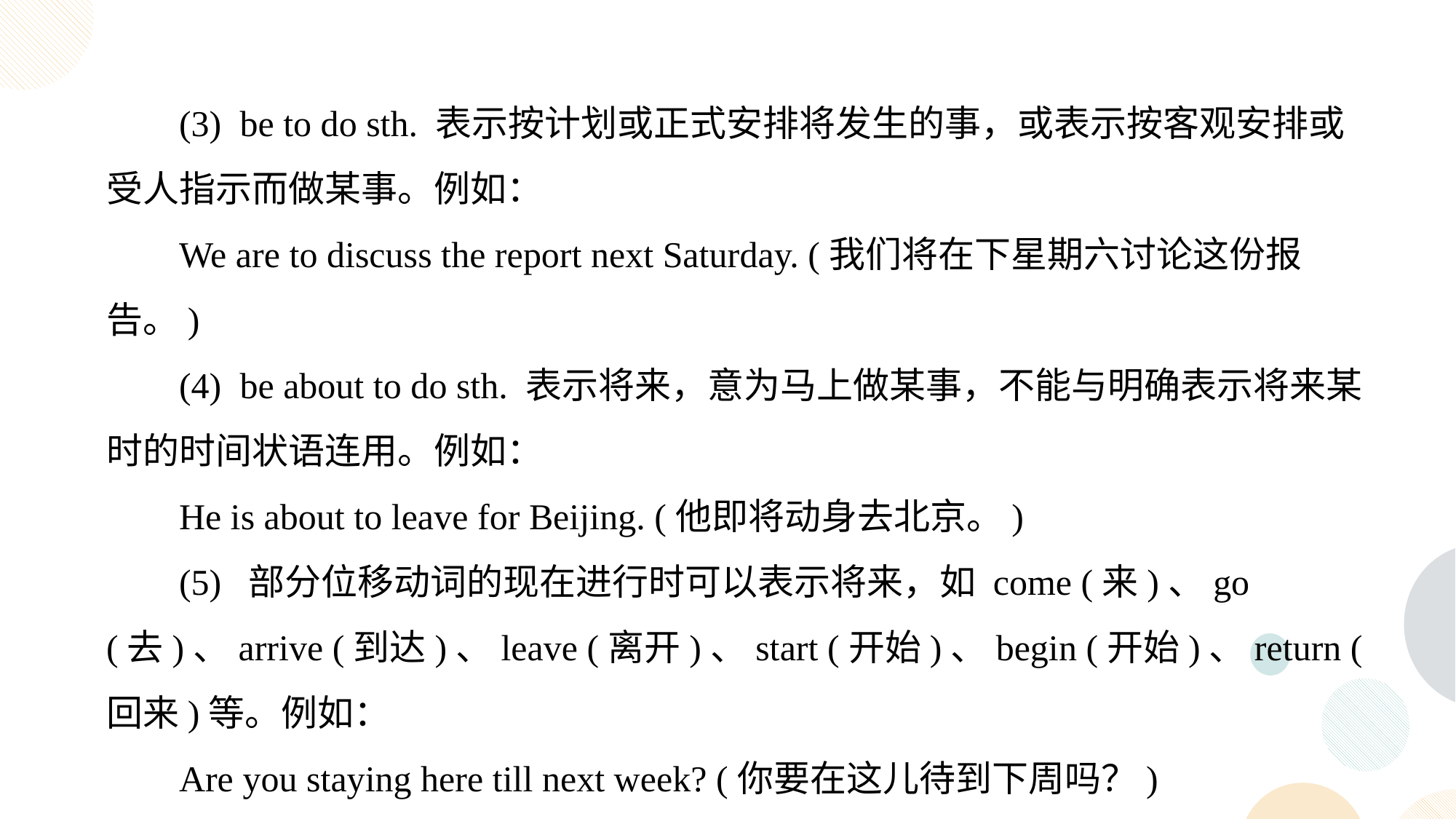

(3)  be to do sth. 表示按计划或正式安排将发生的事，或表示按客观安排或受人指示而做某事。例如：
We are to discuss the report next Saturday. (我们将在下星期六讨论这份报告。)
(4)  be about to do sth. 表示将来，意为马上做某事，不能与明确表示将来某时的时间状语连用。例如：
He is about to leave for Beijing. (他即将动身去北京。)
(5)  部分位移动词的现在进行时可以表示将来，如 come (来)、go (去)、arrive (到达)、leave (离开)、start (开始)、begin (开始)、return ( 回来)等。例如：
Are you staying here till next week? (你要在这儿待到下周吗？)